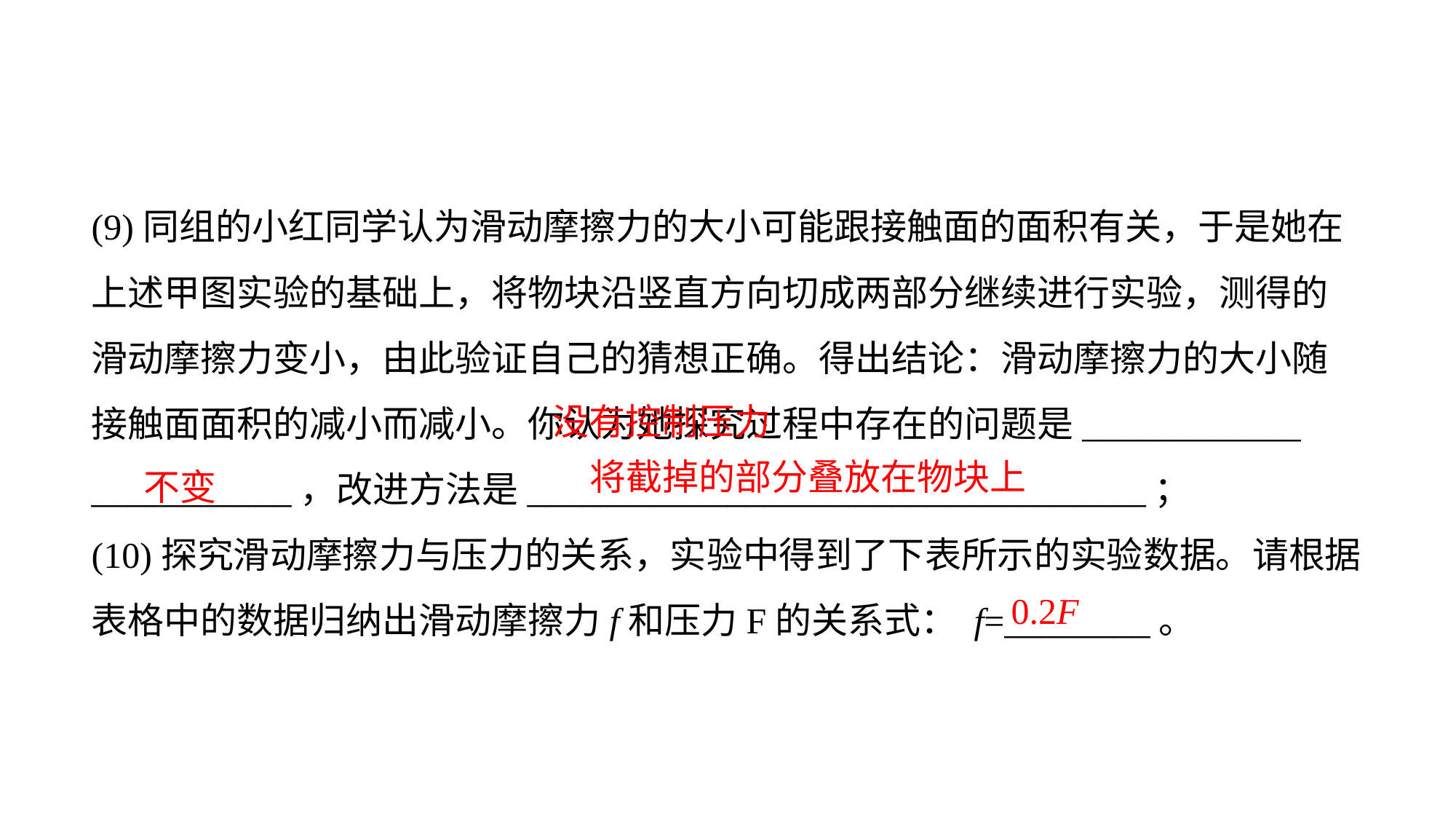

(9)同组的小红同学认为滑动摩擦力的大小可能跟接触面的面积有关，于是她在上述甲图实验的基础上，将物块沿竖直方向切成两部分继续进行实验，测得的滑动摩擦力变小，由此验证自己的猜想正确。得出结论：滑动摩擦力的大小随接触面面积的减小而减小。你认为她探究过程中存在的问题是____________
___________，改进方法是__________________________________；
(10)探究滑动摩擦力与压力的关系，实验中得到了下表所示的实验数据。请根据表格中的数据归纳出滑动摩擦力f和压力F的关系式： f=________。
                                                     没有控制压力
   不变
将截掉的部分叠放在物块上
0.2F